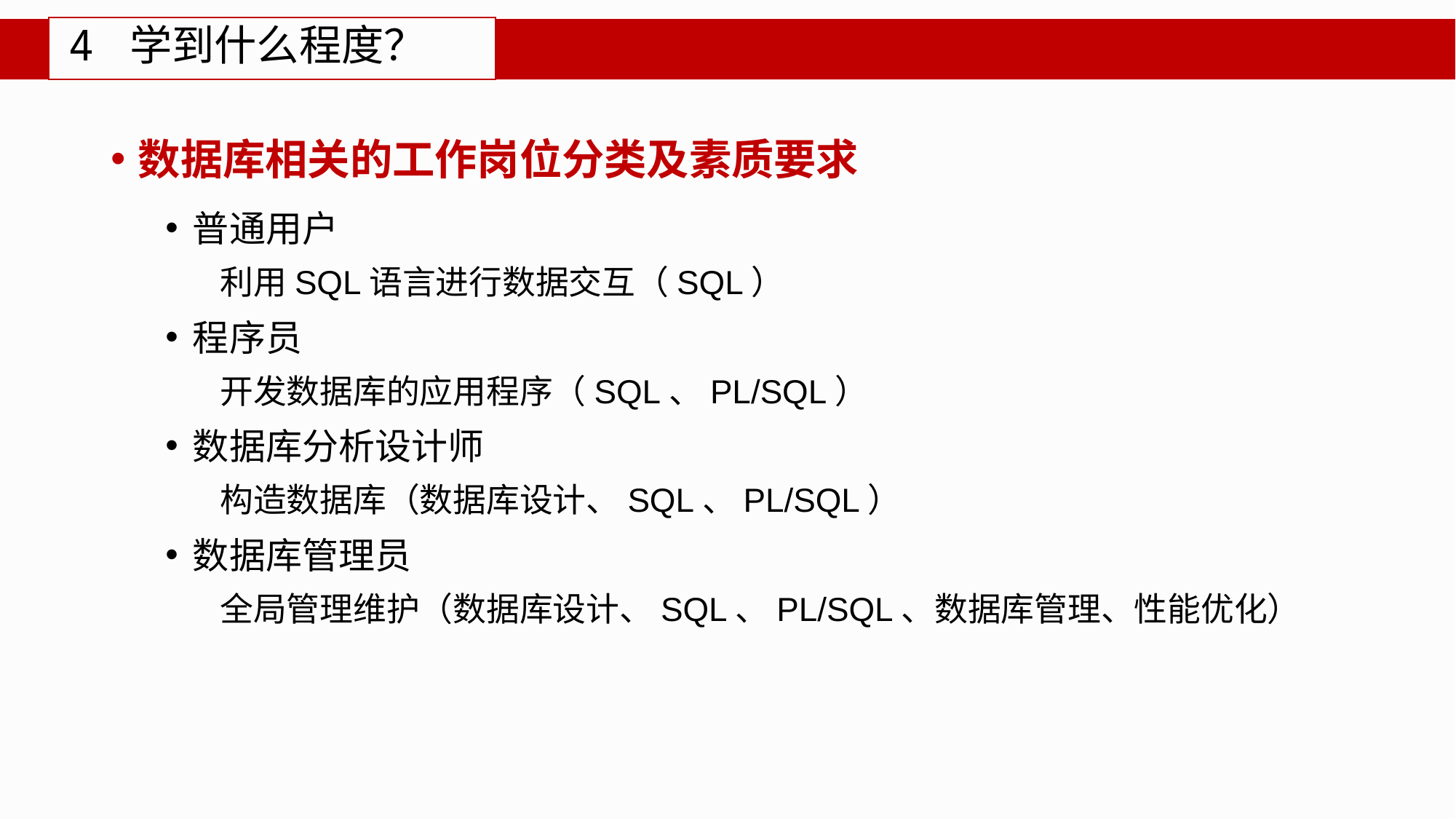

# 4 学到什么程度？
数据库相关的工作岗位分类及素质要求
普通用户
利用SQL语言进行数据交互（SQL）
程序员
开发数据库的应用程序（SQL、PL/SQL）
数据库分析设计师
构造数据库（数据库设计、SQL、PL/SQL）
数据库管理员
全局管理维护（数据库设计、SQL、PL/SQL、数据库管理、性能优化）